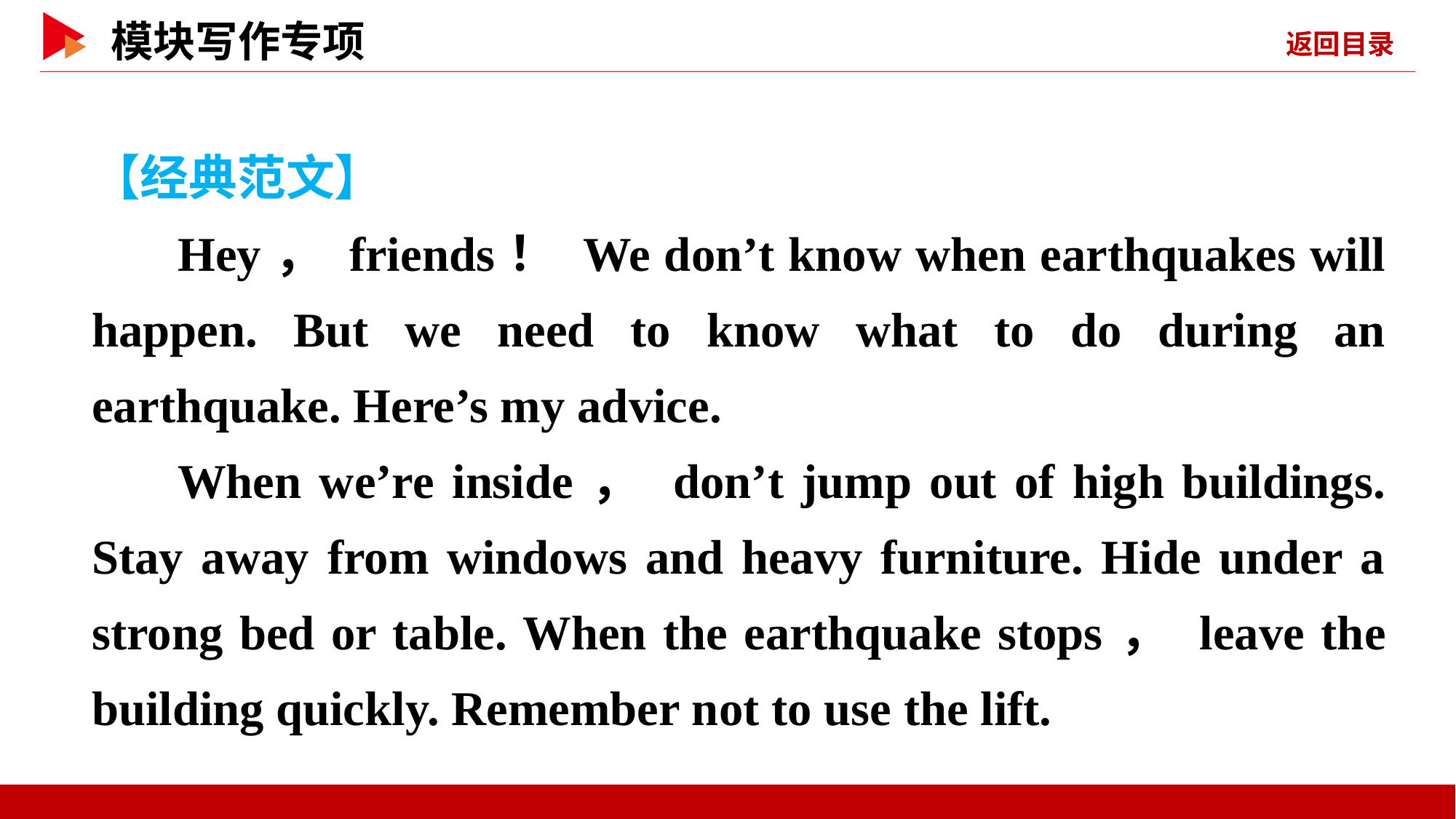

【经典范文】
Hey， friends！ We don’t know when earthquakes will happen. But we need to know what to do during an earthquake. Here’s my advice.
When we’re inside， don’t jump out of high buildings. Stay away from windows and heavy furniture. Hide under a strong bed or table. When the earthquake stops， leave the building quickly. Remember not to use the lift.